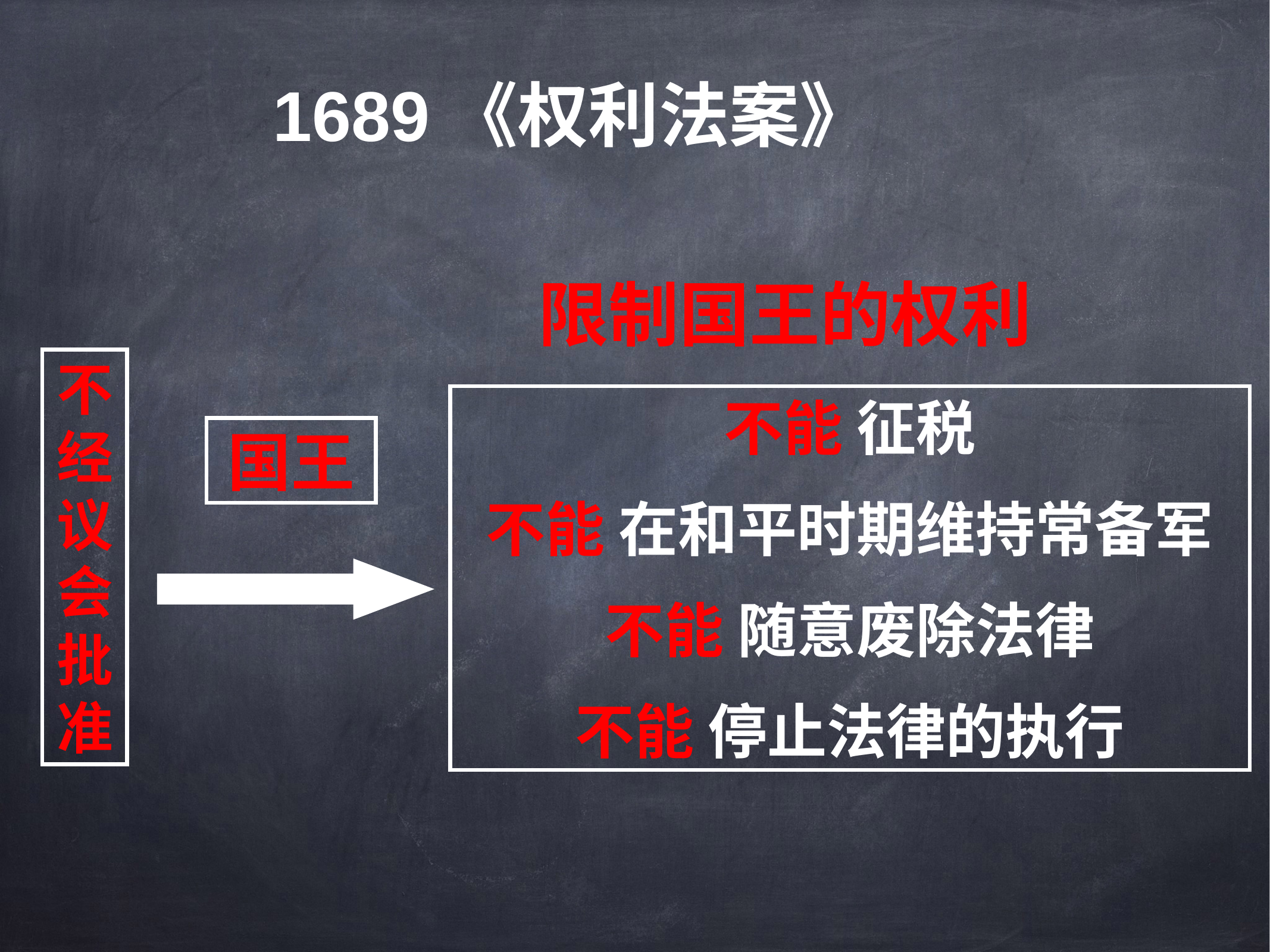

1689《权利法案》
限制国王的权利
不经议会批准
不能 征税
不能 在和平时期维持常备军
不能 随意废除法律
不能 停止法律的执行
国王